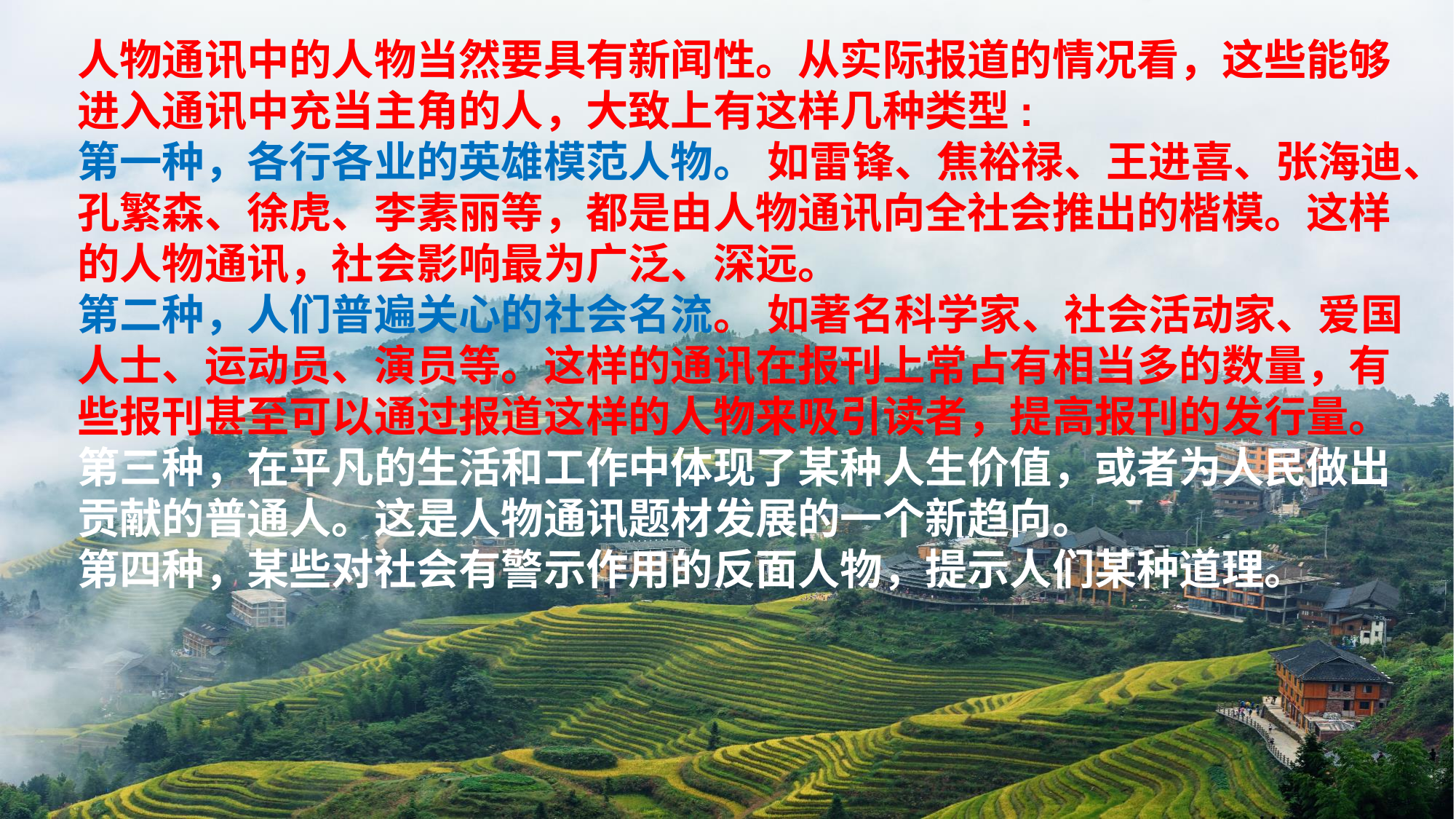

Investment generally results in acquiring an asset Investment generally results in acquiring an asset acquiring an asset Investment
稻田
人物通讯中的人物当然要具有新闻性。从实际报道的情况看，这些能够进入通讯中充当主角的人，大致上有这样几种类型:
第一种，各行各业的英雄模范人物。 如雷锋、焦裕禄、王进喜、张海迪、孔繁森、徐虎、李素丽等，都是由人物通讯向全社会推出的楷模。这样的人物通讯，社会影响最为广泛、深远。
第二种，人们普遍关心的社会名流。 如著名科学家、社会活动家、爱国人士、运动员、演员等。这样的通讯在报刊上常占有相当多的数量，有些报刊甚至可以通过报道这样的人物来吸引读者，提高报刊的发行量。
第三种，在平凡的生活和工作中体现了某种人生价值，或者为人民做出贡献的普通人。这是人物通讯题材发展的一个新趋向。
第四种，某些对社会有警示作用的反面人物，提示人们某种道理。